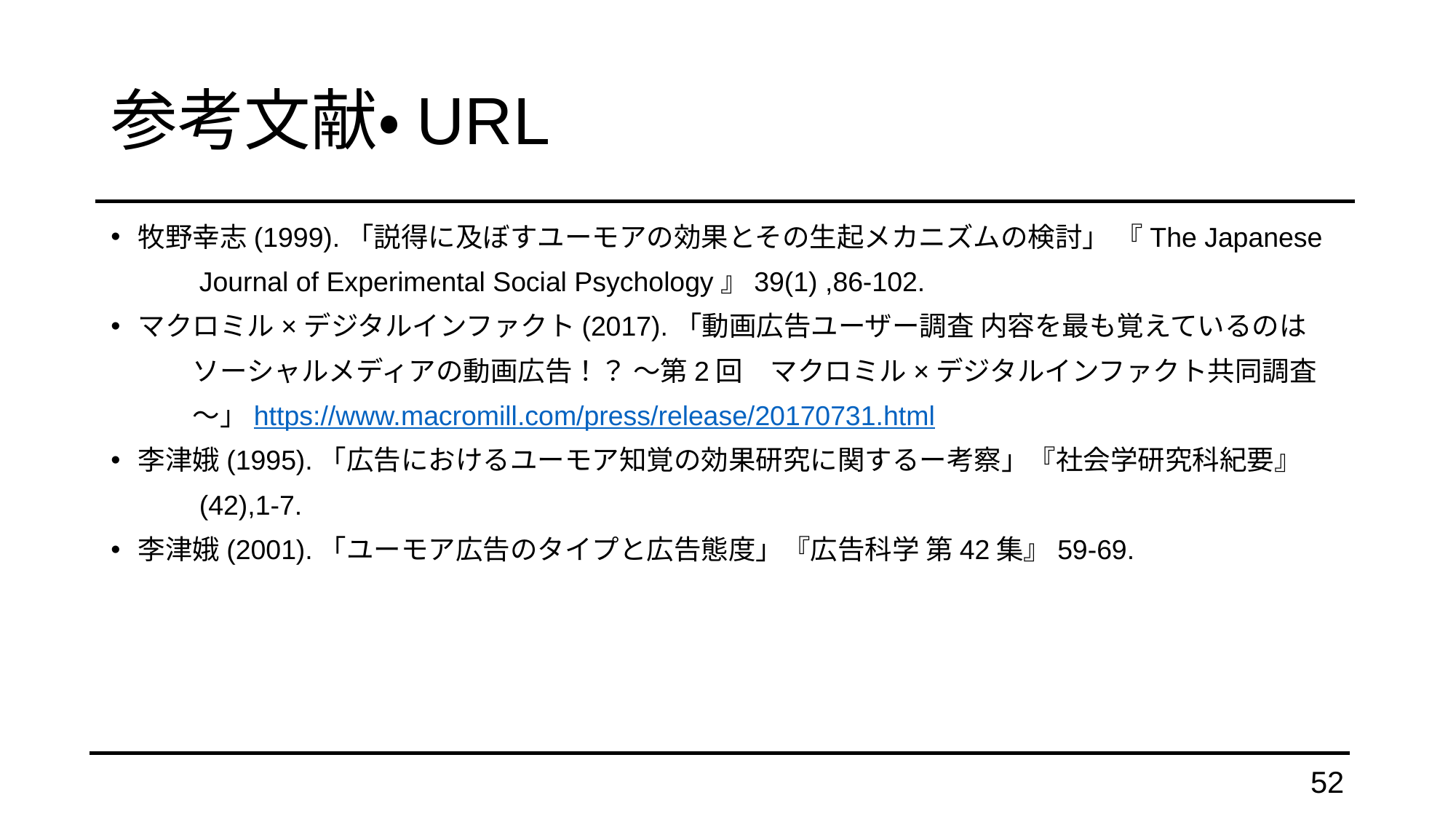

# 参考文献・URL
牧野幸志(1999).「説得に及ぼすユーモアの効果とその生起メカニズムの検討」 『The Japanese
　　　Journal of Experimental Social Psychology』39(1) ,86-102.
マクロミル×デジタルインファクト(2017).「動画広告ユーザー調査 内容を最も覚えているのは
　　　ソーシャルメディアの動画広告！？ ～第2回　マクロミル×デジタルインファクト共同調査
　　　～」https://www.macromill.com/press/release/20170731.html
李津娥(1995).「広告におけるユーモア知覚の効果研究に関するー考察」『社会学研究科紀要』
　　　(42),1-7.
李津娥(2001).「ユーモア広告のタイプと広告態度」『広告科学 第42集』59-69.

52